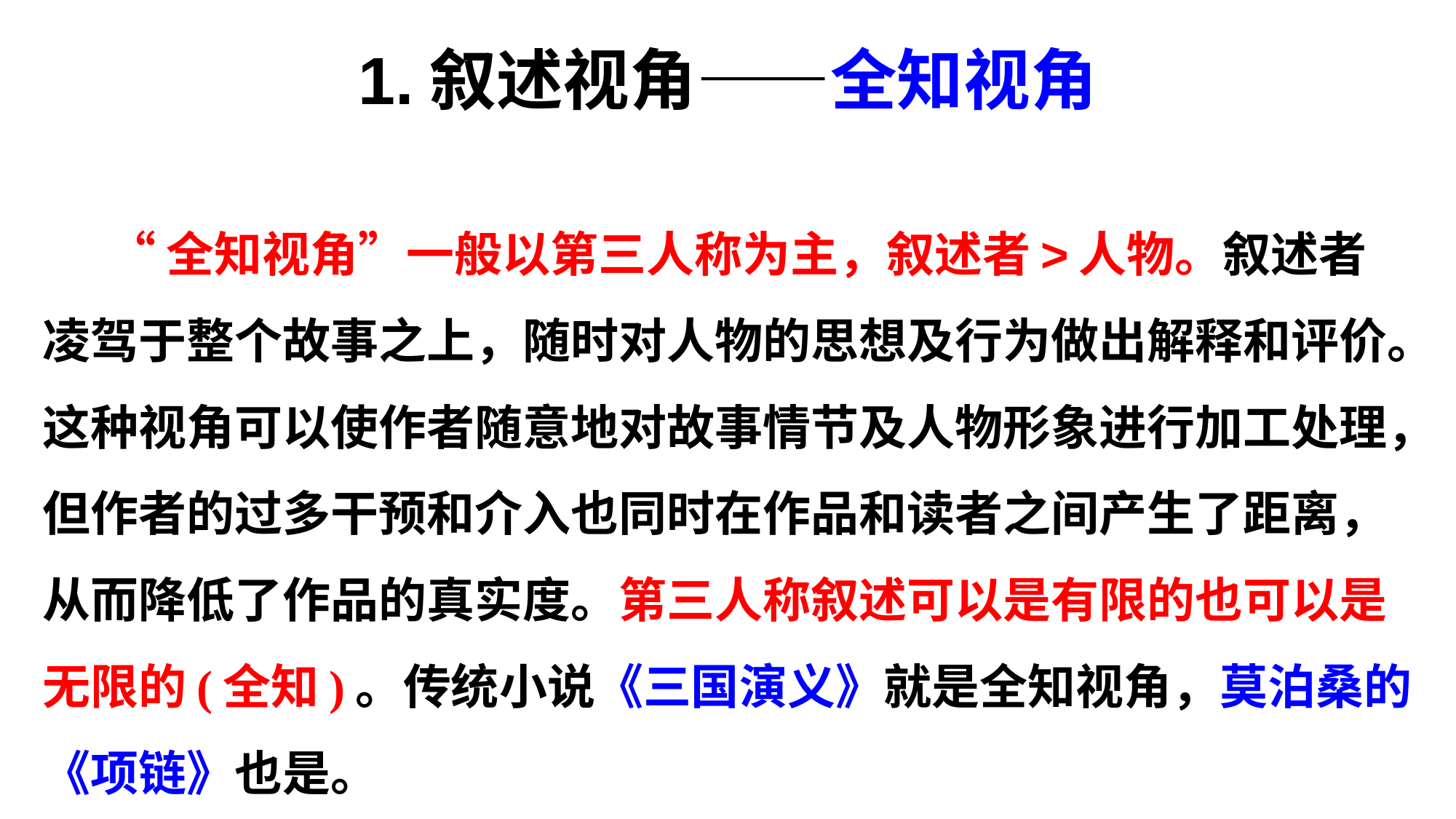

# 1.叙述视角——全知视角
      “全知视角”一般以第三人称为主，叙述者>人物。叙述者凌驾于整个故事之上，随时对人物的思想及行为做出解释和评价。这种视角可以使作者随意地对故事情节及人物形象进行加工处理，但作者的过多干预和介入也同时在作品和读者之间产生了距离，从而降低了作品的真实度。第三人称叙述可以是有限的也可以是无限的(全知)。传统小说《三国演义》就是全知视角，莫泊桑的《项链》也是。